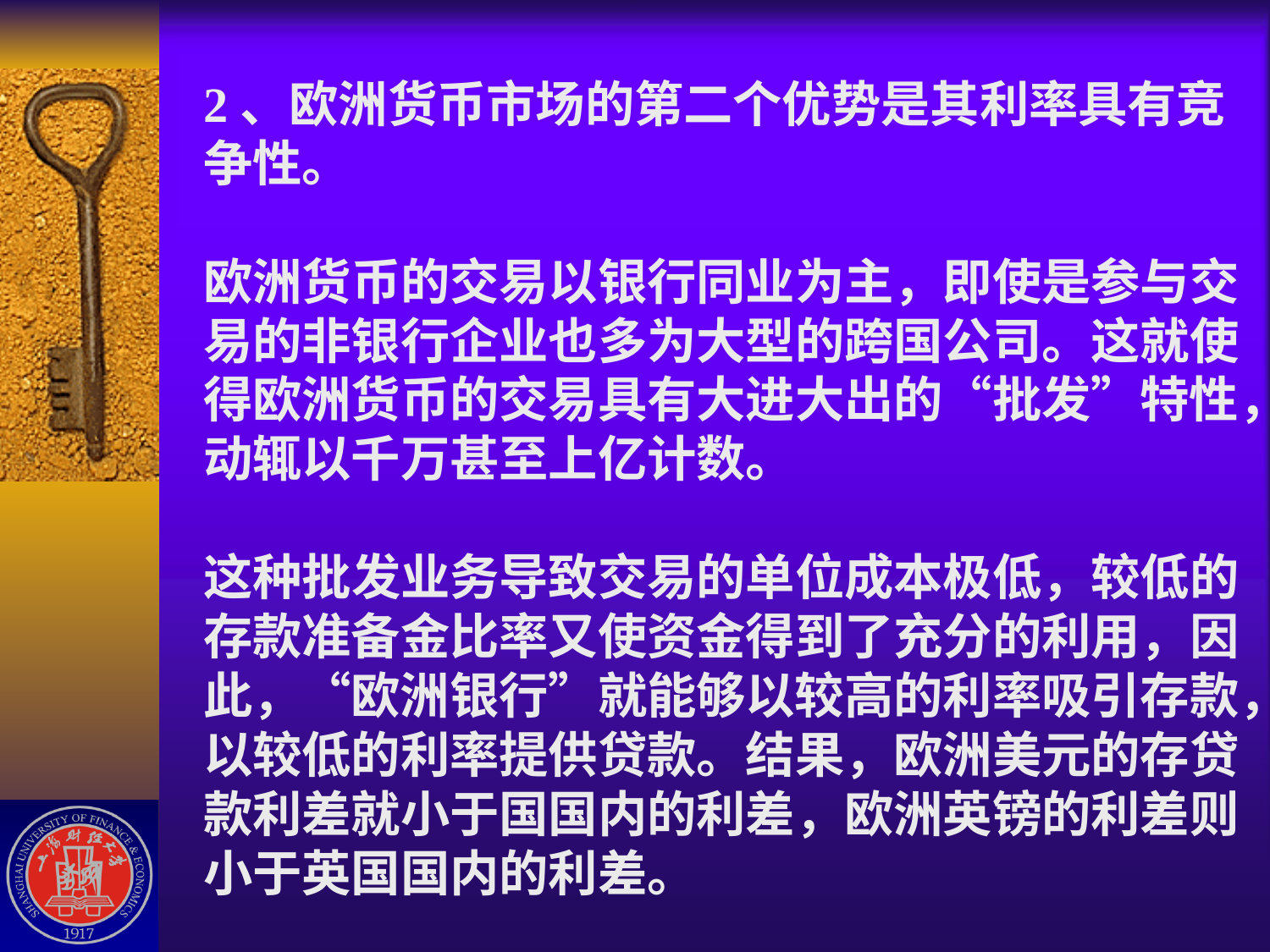

# 2、欧洲货币市场的第二个优势是其利率具有竞争性。 欧洲货币的交易以银行同业为主，即使是参与交易的非银行企业也多为大型的跨国公司。这就使得欧洲货币的交易具有大进大出的“批发”特性，动辄以千万甚至上亿计数。 这种批发业务导致交易的单位成本极低，较低的存款准备金比率又使资金得到了充分的利用，因此，“欧洲银行”就能够以较高的利率吸引存款，以较低的利率提供贷款。结果，欧洲美元的存贷款利差就小于国国内的利差，欧洲英镑的利差则小于英国国内的利差。